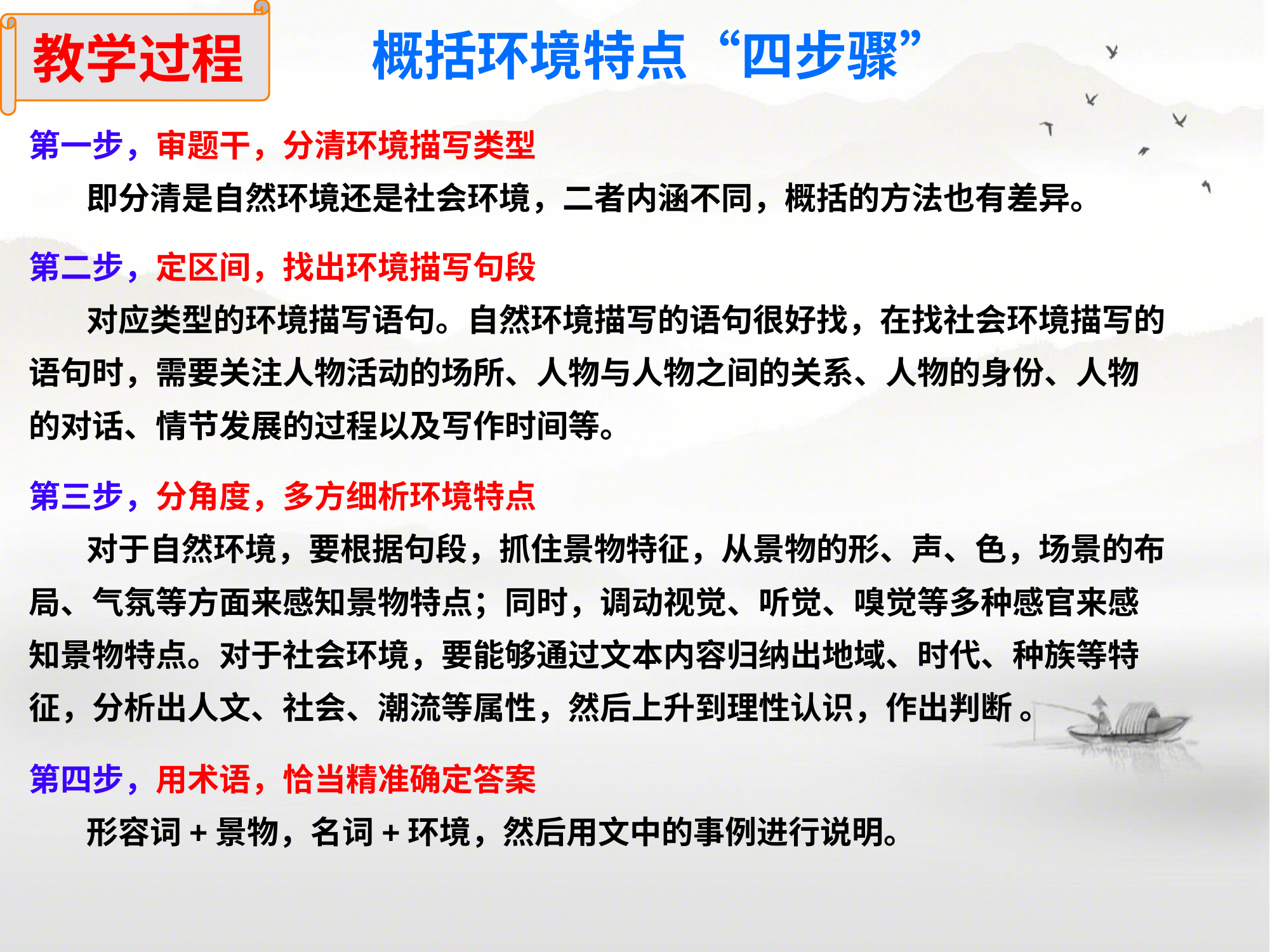

教学过程
概括环境特点“四步骤”
第一步，审题干，分清环境描写类型
       即分清是自然环境还是社会环境，二者内涵不同，概括的方法也有差异。
第二步，定区间，找出环境描写句段
       对应类型的环境描写语句。自然环境描写的语句很好找，在找社会环境描写的语句时，需要关注人物活动的场所、人物与人物之间的关系、人物的身份、人物的对话、情节发展的过程以及写作时间等。
第三步，分角度，多方细析环境特点
       对于自然环境，要根据句段，抓住景物特征，从景物的形、声、色，场景的布局、气氛等方面来感知景物特点；同时，调动视觉、听觉、嗅觉等多种感官来感知景物特点。对于社会环境，要能够通过文本内容归纳出地域、时代、种族等特征，分析出人文、社会、潮流等属性，然后上升到理性认识，作出判断 。
第四步，用术语，恰当精准确定答案
       形容词+景物，名词+环境，然后用文中的事例进行说明。